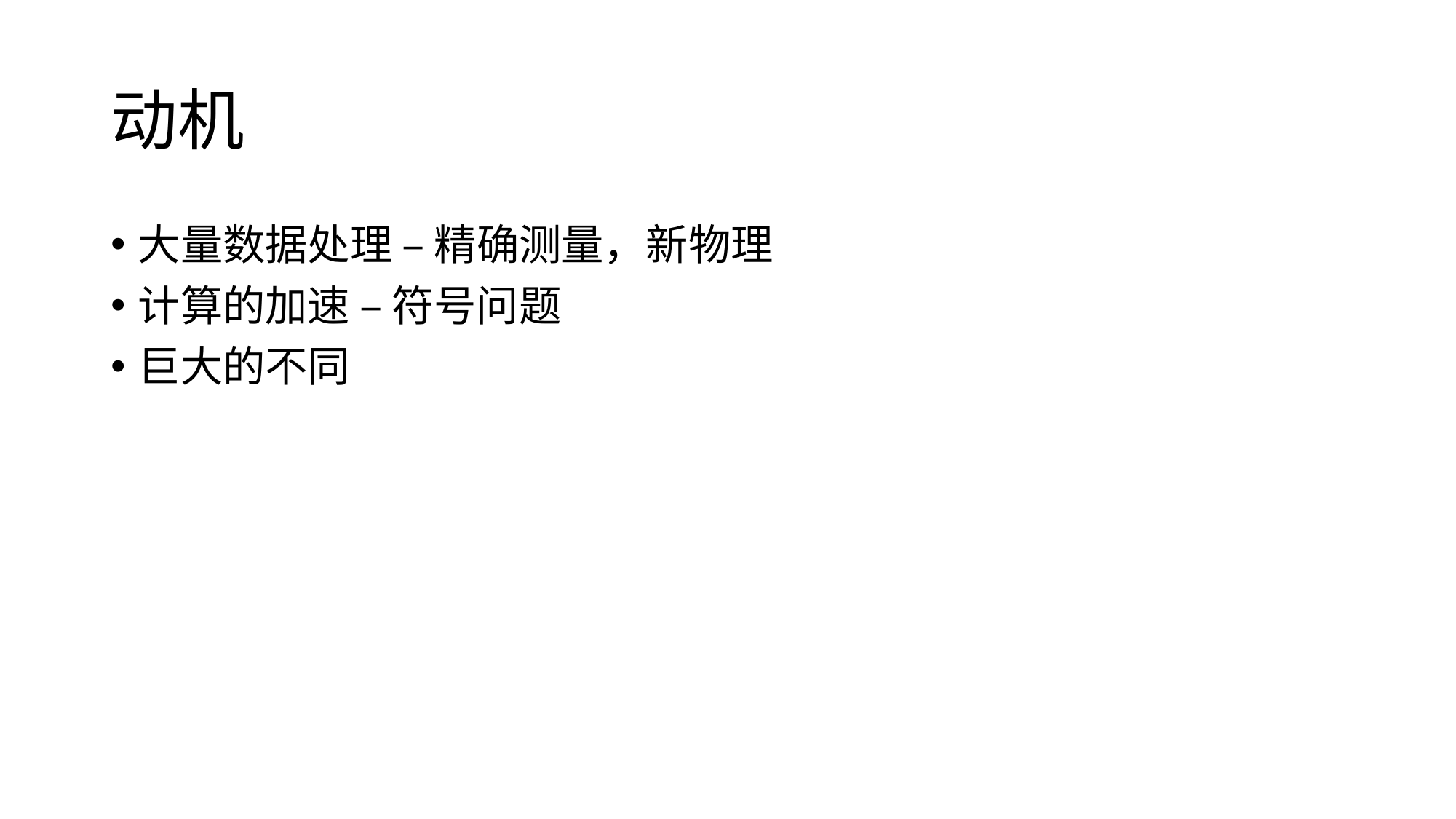

# 动机
大量数据处理 – 精确测量，新物理
计算的加速 – 符号问题
巨大的不同